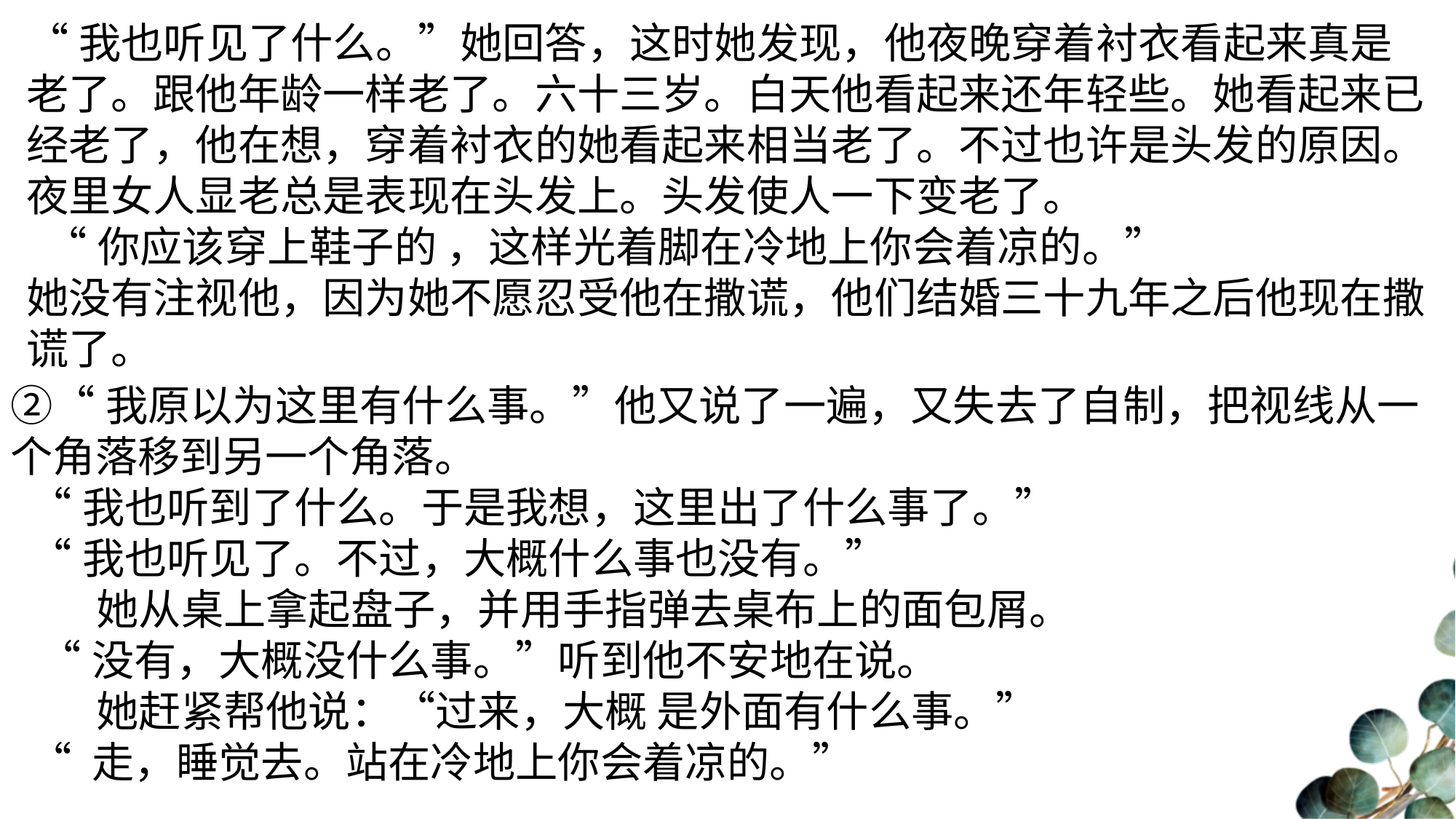

“我也听见了什么。”她回答，这时她发现，他夜晚穿着衬衣看起来真是老了。跟他年龄一样老了。六十三岁。白天他看起来还年轻些。她看起来已经老了，他在想，穿着衬衣的她看起来相当老了。不过也许是头发的原因。夜里女人显老总是表现在头发上。头发使人一下变老了。  “你应该穿上鞋子的 ，这样光着脚在冷地上你会着凉的。”她没有注视他，因为她不愿忍受他在撒谎，他们结婚三十九年之后他现在撒谎了。
②“我原以为这里有什么事。”他又说了一遍，又失去了自制，把视线从一个角落移到另一个角落。  “我也听到了什么。于是我想，这里出了什么事了。”  “我也听见了。不过，大概什么事也没有。”        她从桌上拿起盘子，并用手指弹去桌布上的面包屑。   “没有，大概没什么事。”听到他不安地在说。        她赶紧帮他说：“过来，大概 是外面有什么事。”  “ 走，睡觉去。站在冷地上你会着凉的。”